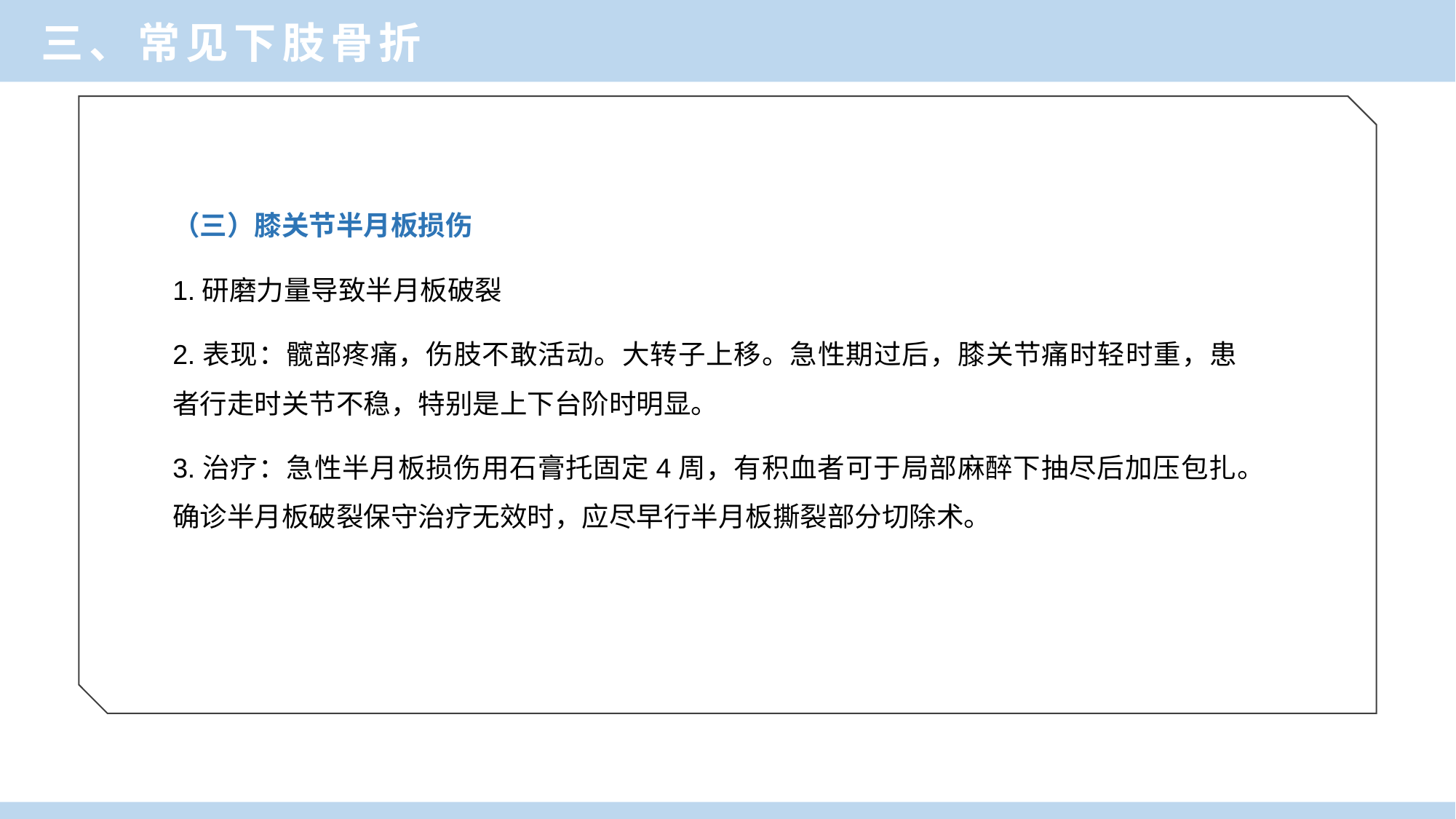

三、常见下肢骨折

（三）膝关节半月板损伤
1.研磨力量导致半月板破裂
2.表现：髋部疼痛，伤肢不敢活动。大转子上移。急性期过后，膝关节痛时轻时重，患者行走时关节不稳，特别是上下台阶时明显。
3.治疗：急性半月板损伤用石膏托固定4周，有积血者可于局部麻醉下抽尽后加压包扎。确诊半月板破裂保守治疗无效时，应尽早行半月板撕裂部分切除术。